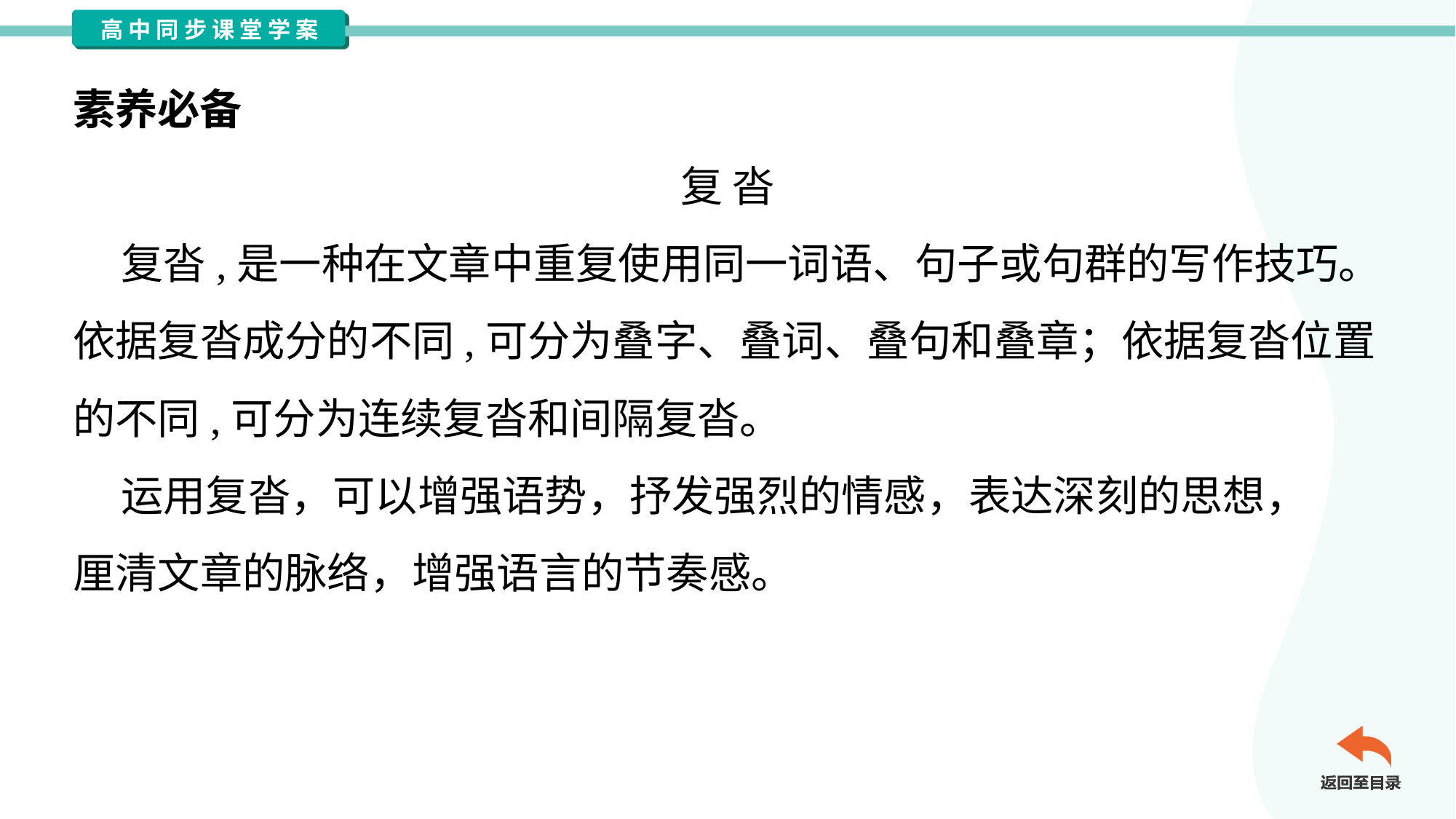

素养必备
复 沓
    复沓,是一种在文章中重复使用同一词语、句子或句群的写作技巧。
依据复沓成分的不同,可分为叠字、叠词、叠句和叠章；依据复沓位置
的不同,可分为连续复沓和间隔复沓。
    运用复沓，可以增强语势，抒发强烈的情感，表达深刻的思想，
厘清文章的脉络，增强语言的节奏感。